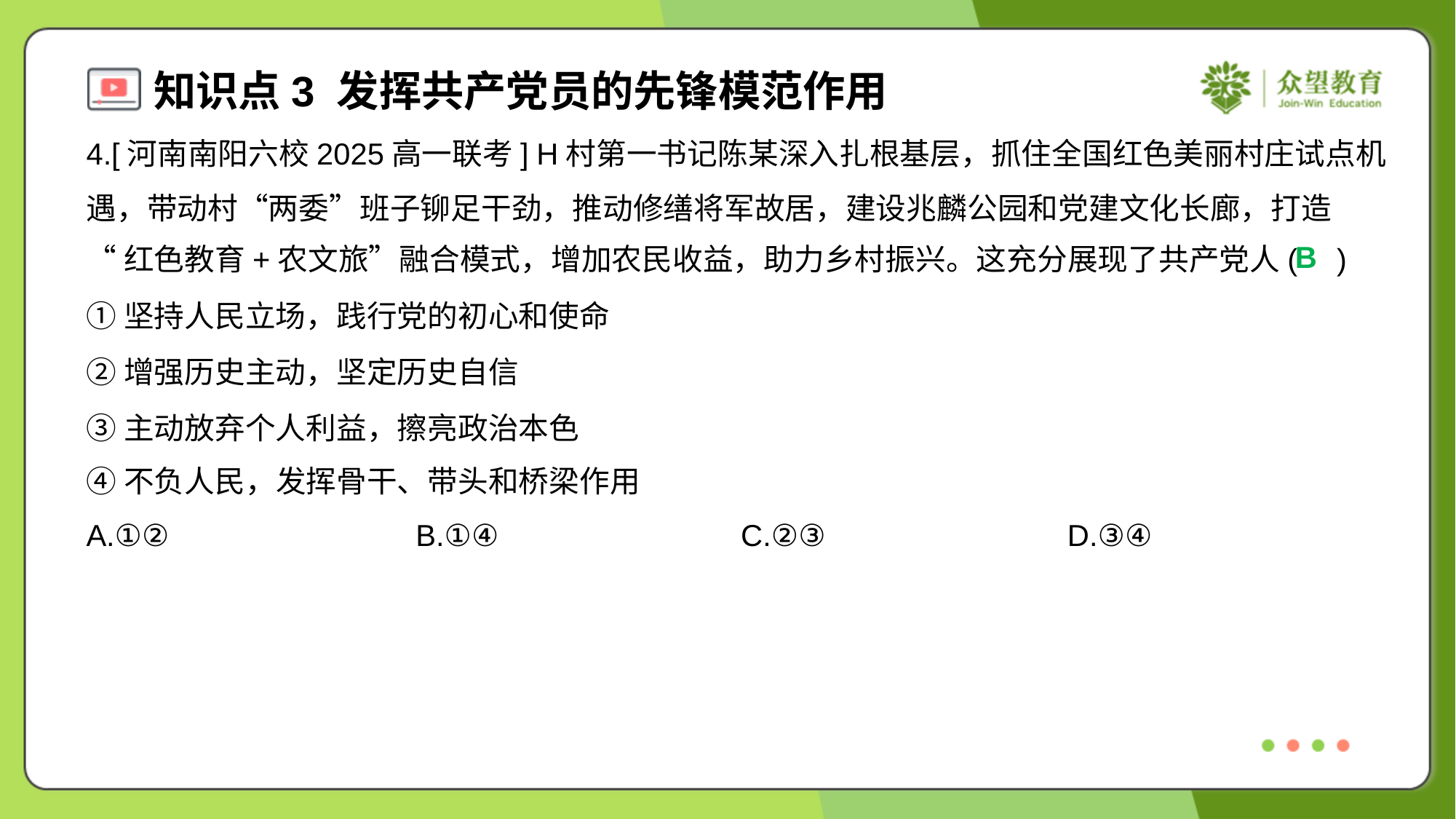

4.[河南南阳六校2025高一联考] H村第一书记陈某深入扎根基层，抓住全国红色美丽村庄试点机
遇，带动村“两委”班子铆足干劲，推动修缮将军故居，建设兆麟公园和党建文化长廊，打造
“红色教育+农文旅”融合模式，增加农民收益，助力乡村振兴。这充分展现了共产党人(     )
B
①坚持人民立场，践行党的初心和使命
②增强历史主动，坚定历史自信
③主动放弃个人利益，擦亮政治本色
④不负人民，发挥骨干、带头和桥梁作用
A.①②	B.①④	C.②③	D.③④